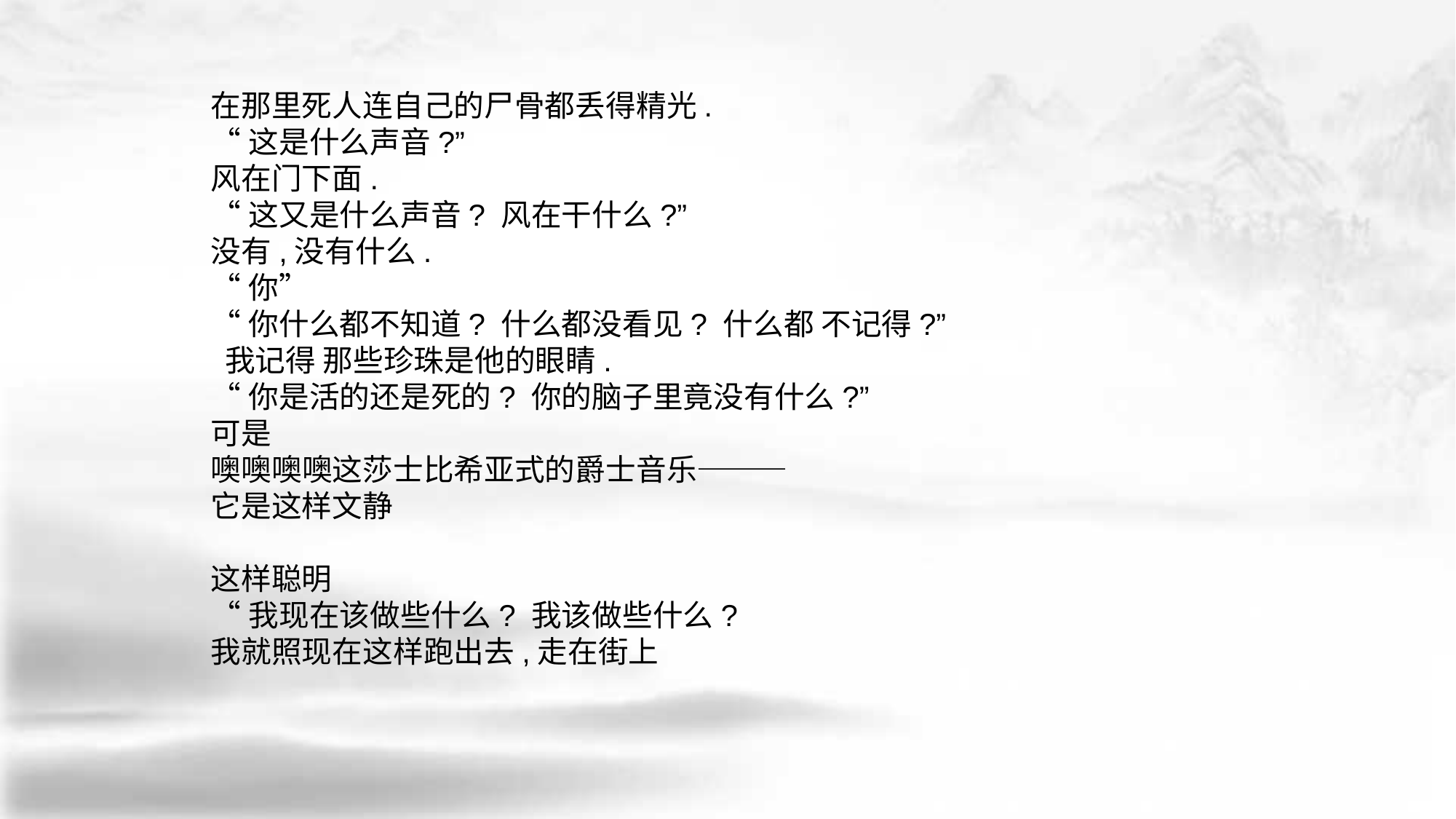

在那里死人连自己的尸骨都丢得精光.
“这是什么声音?”
风在门下面.
“这又是什么声音? 风在干什么?”
没有,没有什么.
“你”
“你什么都不知道? 什么都没看见? 什么都 不记得?”
 我记得 那些珍珠是他的眼睛.
“你是活的还是死的? 你的脑子里竟没有什么?”
可是
噢噢噢噢这莎士比希亚式的爵士音乐———
它是这样文静

这样聪明
“我现在该做些什么? 我该做些什么?
我就照现在这样跑出去,走在街上